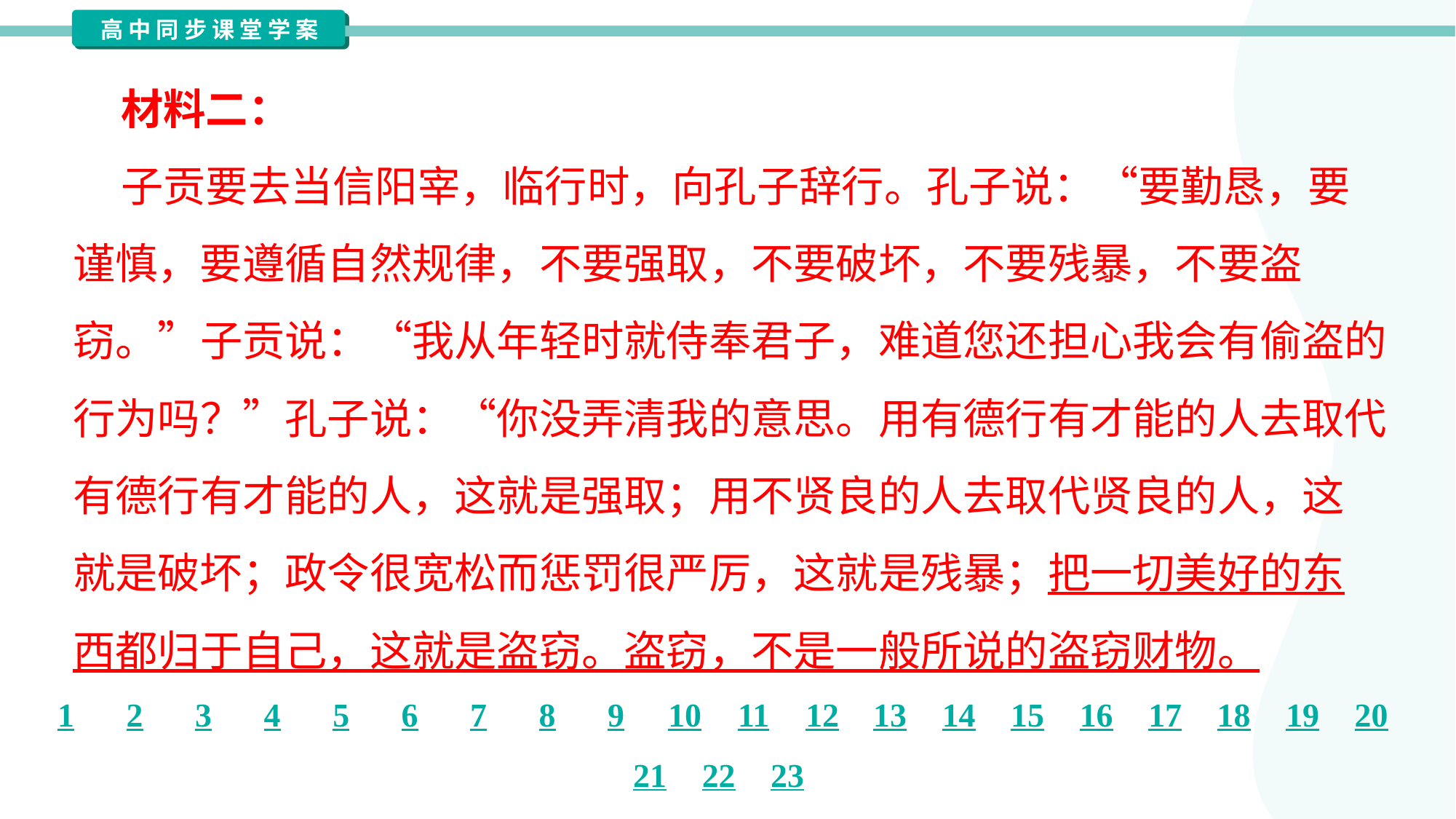

材料二：
    子贡要去当信阳宰，临行时，向孔子辞行。孔子说：“要勤恳，要
谨慎，要遵循自然规律，不要强取，不要破坏，不要残暴，不要盗
窃。”子贡说：“我从年轻时就侍奉君子，难道您还担心我会有偷盗的
行为吗？”孔子说：“你没弄清我的意思。用有德行有才能的人去取代
有德行有才能的人，这就是强取；用不贤良的人去取代贤良的人，这
就是破坏；政令很宽松而惩罚很严厉，这就是残暴；把一切美好的东
西都归于自己，这就是盗窃。盗窃，不是一般所说的盗窃财物。